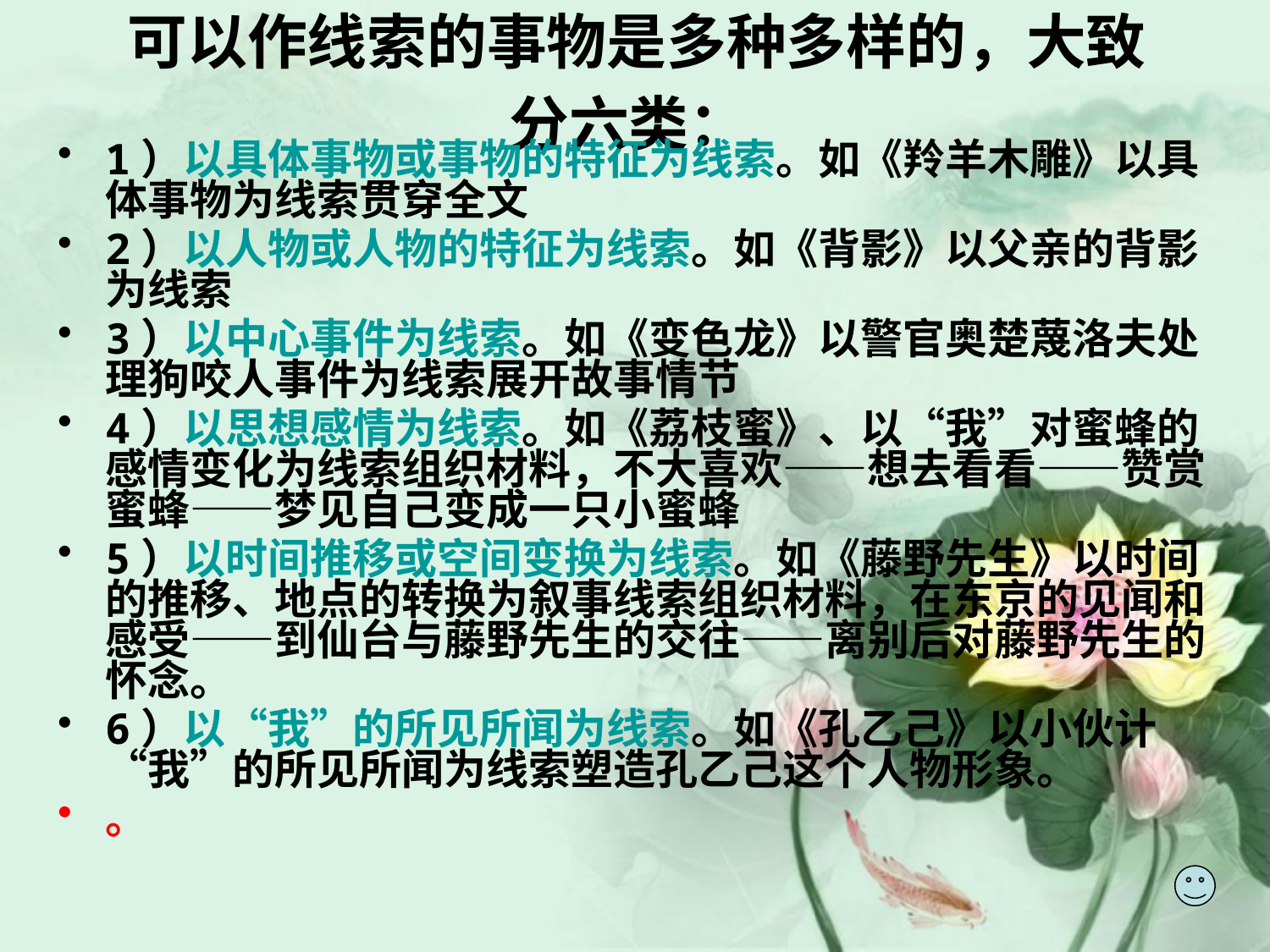

# 可以作线索的事物是多种多样的，大致分六类：
1）以具体事物或事物的特征为线索。如《羚羊木雕》以具体事物为线索贯穿全文
2）以人物或人物的特征为线索。如《背影》以父亲的背影为线索
3）以中心事件为线索。如《变色龙》以警官奥楚蔑洛夫处理狗咬人事件为线索展开故事情节
4）以思想感情为线索。如《荔枝蜜》、以“我”对蜜蜂的感情变化为线索组织材料，不大喜欢——想去看看——赞赏蜜蜂——梦见自己变成一只小蜜蜂
5）以时间推移或空间变换为线索。如《藤野先生》以时间的推移、地点的转换为叙事线索组织材料，在东京的见闻和感受——到仙台与藤野先生的交往——离别后对藤野先生的怀念。
6）以“我”的所见所闻为线索。如《孔乙己》以小伙计“我”的所见所闻为线索塑造孔乙己这个人物形象。
。